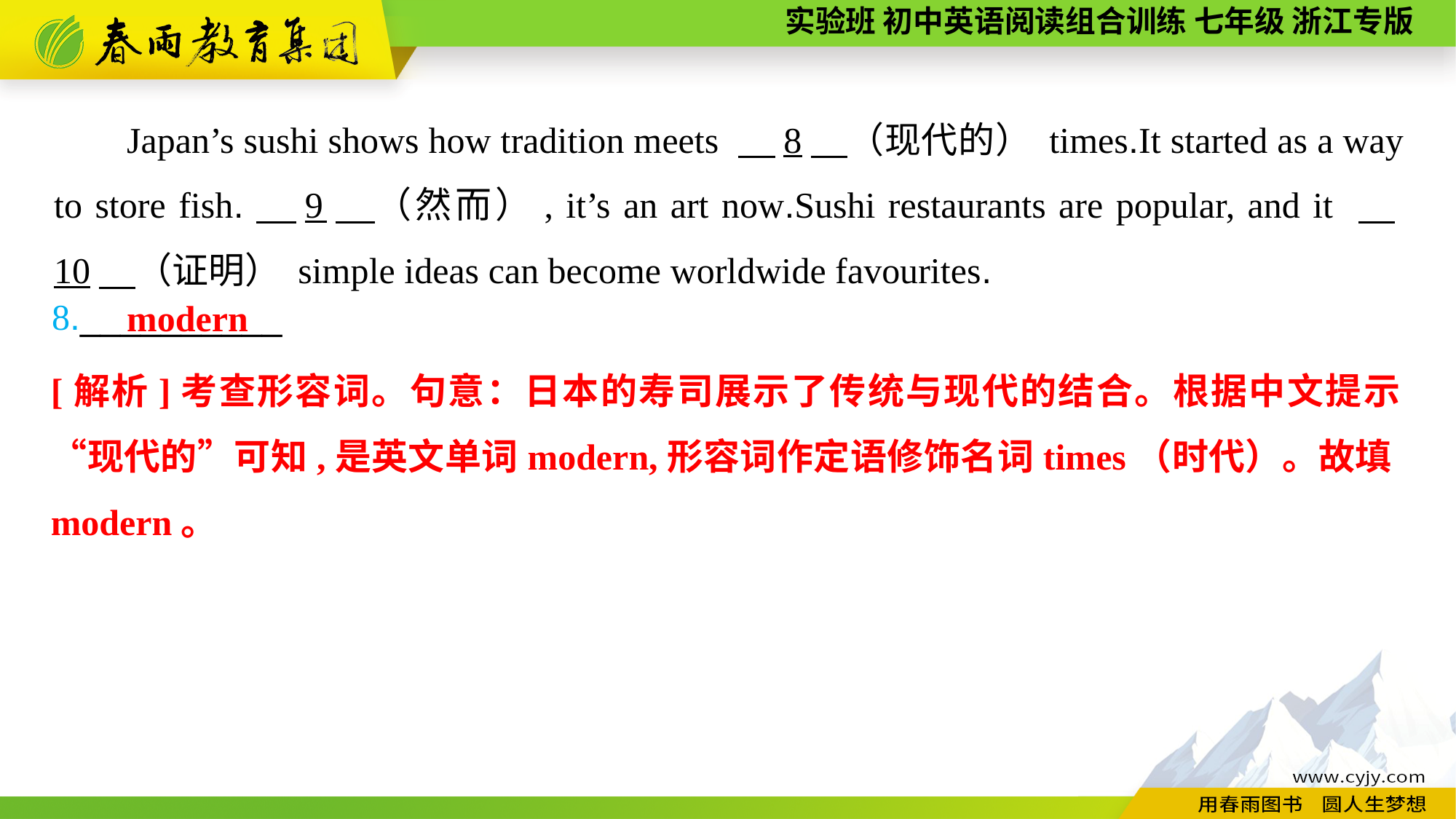

Japan’s sushi shows how tradition meets 　8　（现代的） times.It started as a way to store fish.　9　（然而）, it’s an art now.Sushi restaurants are popular, and it 　10　（证明） simple ideas can become worldwide favourites.
8.__________
modern
[解析]考查形容词。句意：日本的寿司展示了传统与现代的结合。根据中文提示“现代的”可知,是英文单词modern,形容词作定语修饰名词times（时代）。故填modern。